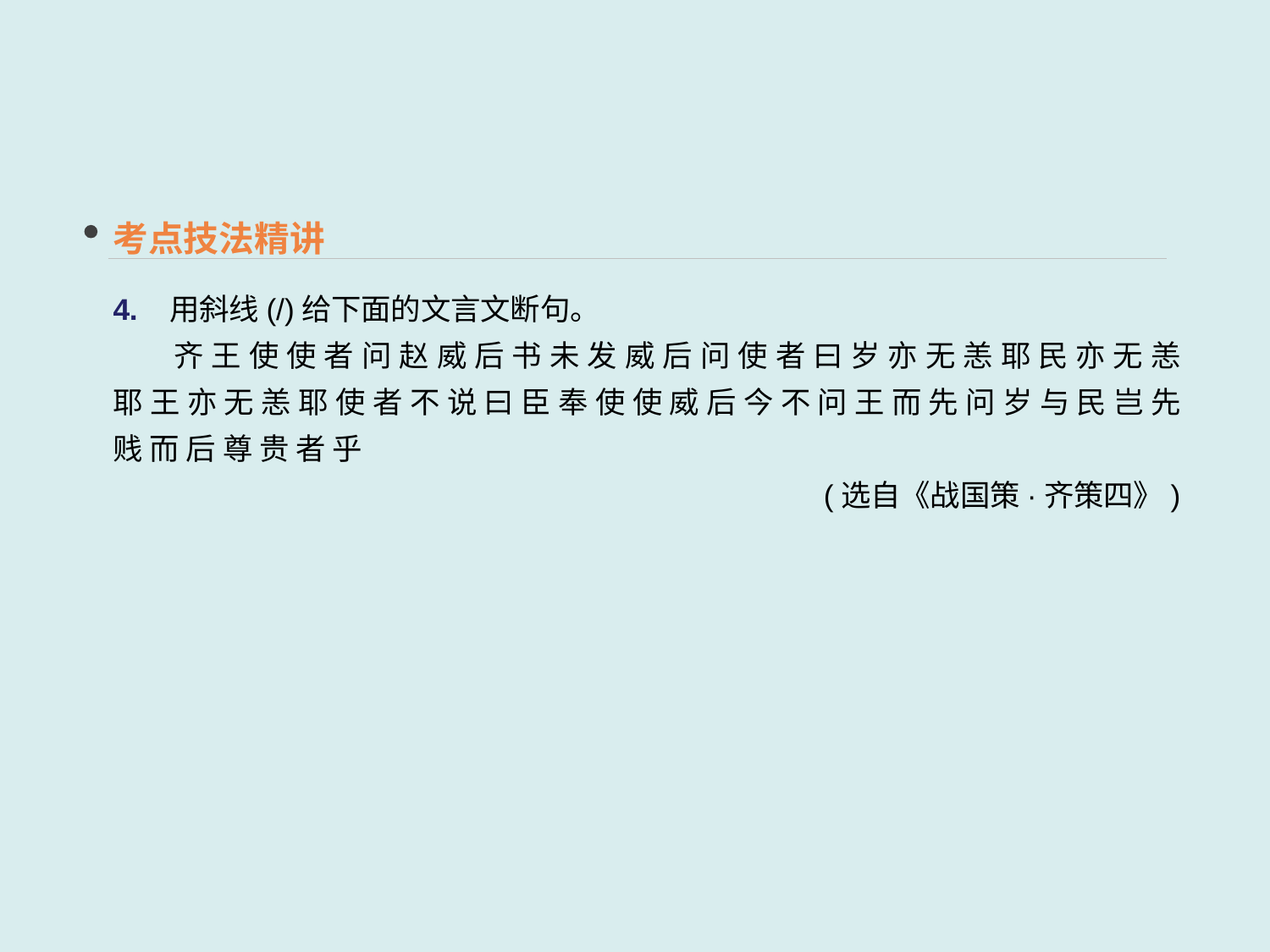

考点技法精讲

4.   用斜线(/)给下面的文言文断句。
　　齐 王 使 使 者 问 赵 威 后 书 未 发 威 后 问 使 者 曰 岁 亦 无 恙 耶 民 亦 无 恙 耶 王 亦 无 恙 耶 使 者 不 说 曰 臣 奉 使 使 威 后 今 不 问 王 而 先 问 岁 与 民 岂 先 贱 而 后 尊 贵 者 乎
(选自《战国策·齐策四》)